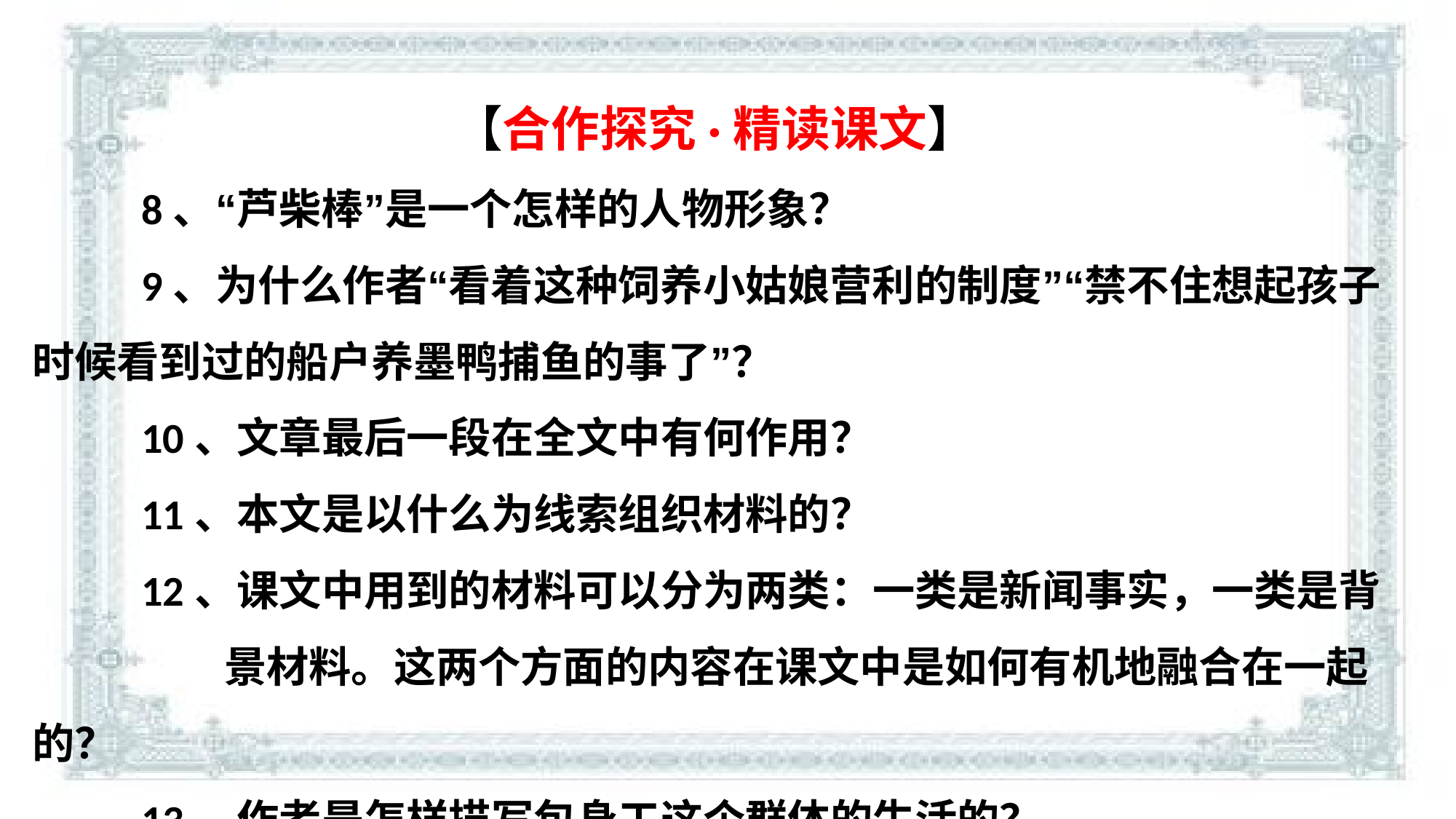

【合作探究·精读课文】
	8、“芦柴棒”是一个怎样的人物形象？
	9、为什么作者“看着这种饲养小姑娘营利的制度”“禁不住想起孩子时候看到过的船户养墨鸭捕鱼的事了”？
	10、文章最后一段在全文中有何作用？
	11、本文是以什么为线索组织材料的？
	12、课文中用到的材料可以分为两类：一类是新闻事实，一类是背	       景材料。这两个方面的内容在课文中是如何有机地融合在一起的？
	13、作者是怎样描写包身工这个群体的生活的？